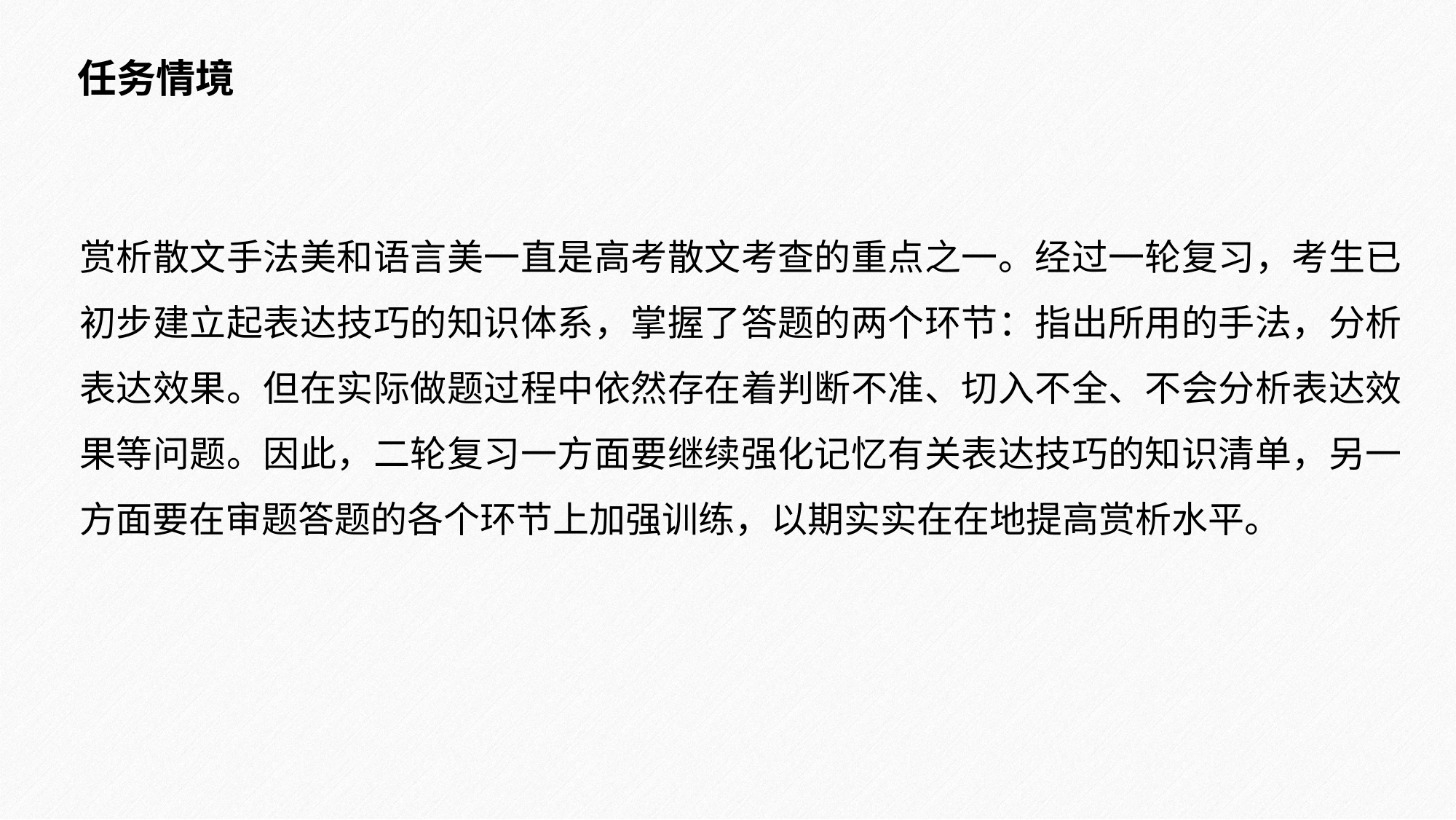

任务情境
赏析散文手法美和语言美一直是高考散文考查的重点之一。经过一轮复习，考生已初步建立起表达技巧的知识体系，掌握了答题的两个环节：指出所用的手法，分析表达效果。但在实际做题过程中依然存在着判断不准、切入不全、不会分析表达效果等问题。因此，二轮复习一方面要继续强化记忆有关表达技巧的知识清单，另一方面要在审题答题的各个环节上加强训练，以期实实在在地提高赏析水平。